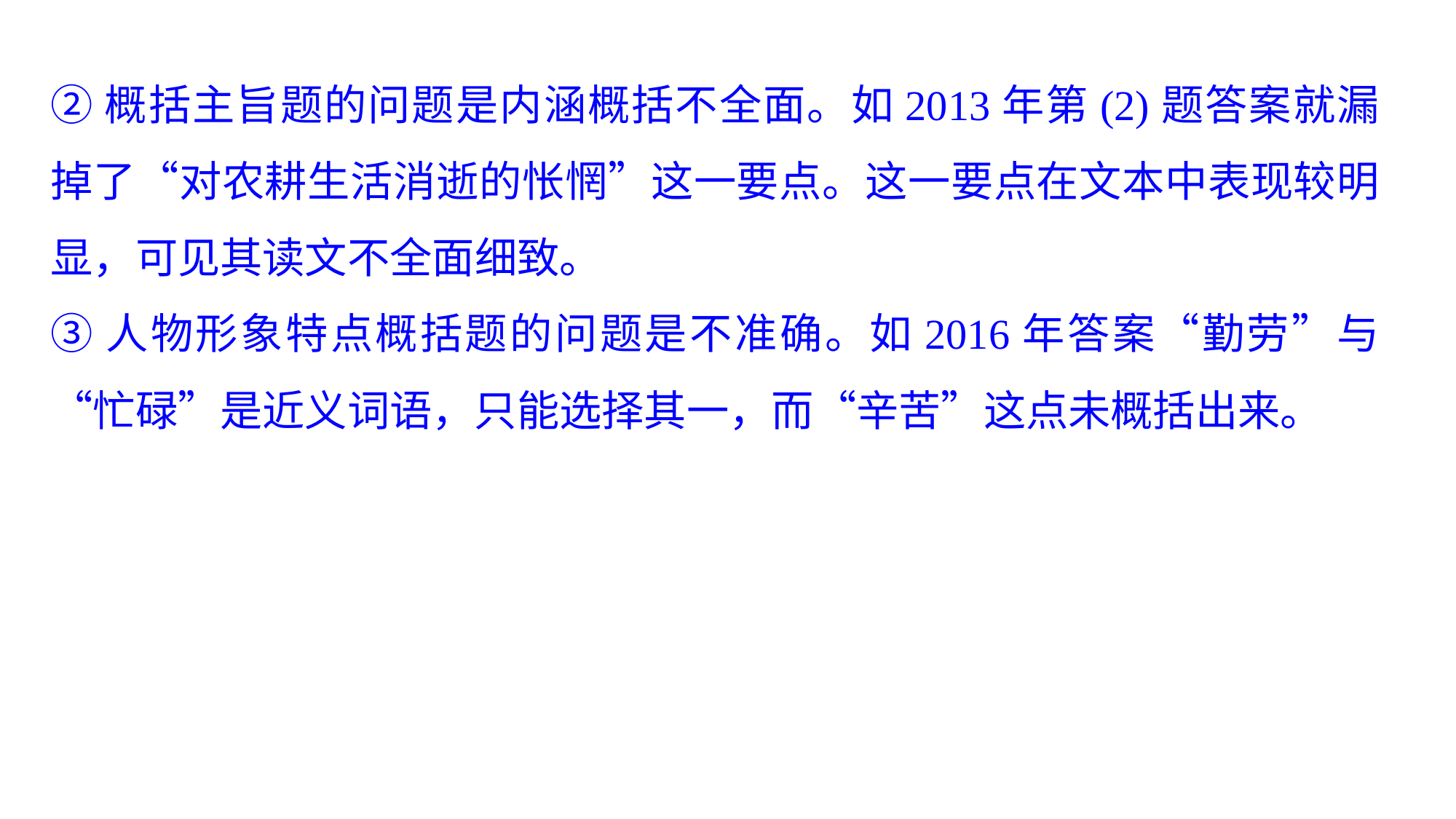

②概括主旨题的问题是内涵概括不全面。如2013年第(2)题答案就漏掉了“对农耕生活消逝的怅惘”这一要点。这一要点在文本中表现较明显，可见其读文不全面细致。
③人物形象特点概括题的问题是不准确。如2016年答案“勤劳”与“忙碌”是近义词语，只能选择其一，而“辛苦”这点未概括出来。